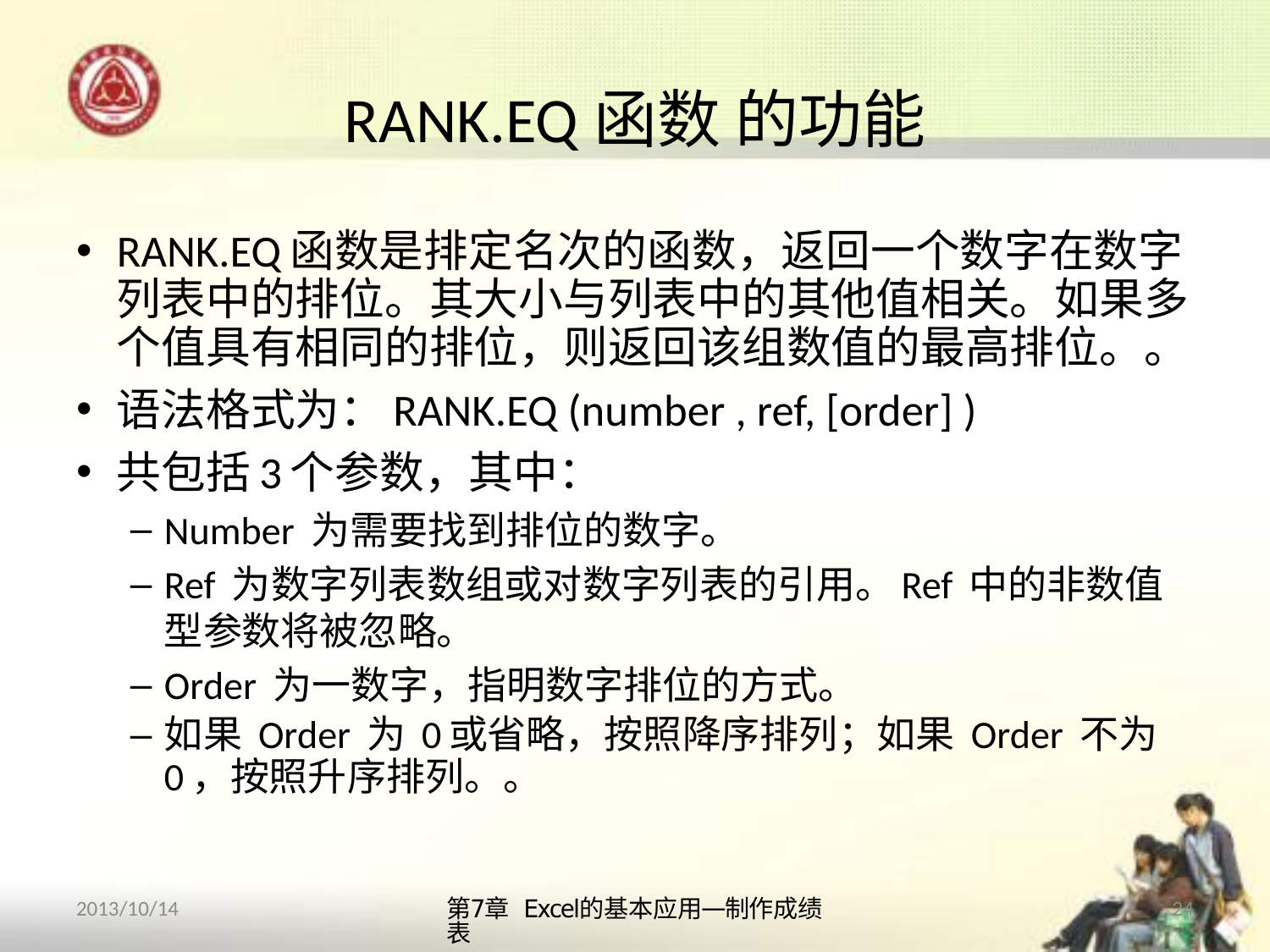

# RANK.EQ函数 的功能
RANK.EQ函数是排定名次的函数，返回一个数字在数字列表中的排位。其大小与列表中的其他值相关。如果多个值具有相同的排位，则返回该组数值的最高排位。。
语法格式为：RANK.EQ (number , ref, [order] )
共包括3个参数，其中：
Number 为需要找到排位的数字。
Ref 为数字列表数组或对数字列表的引用。Ref 中的非数值型参数将被忽略。
Order 为一数字，指明数字排位的方式。
如果 Order 为 0或省略，按照降序排列；如果 Order 不为0，按照升序排列。。
第7章  Excel的基本应用—制作成绩表
24
2013/10/14